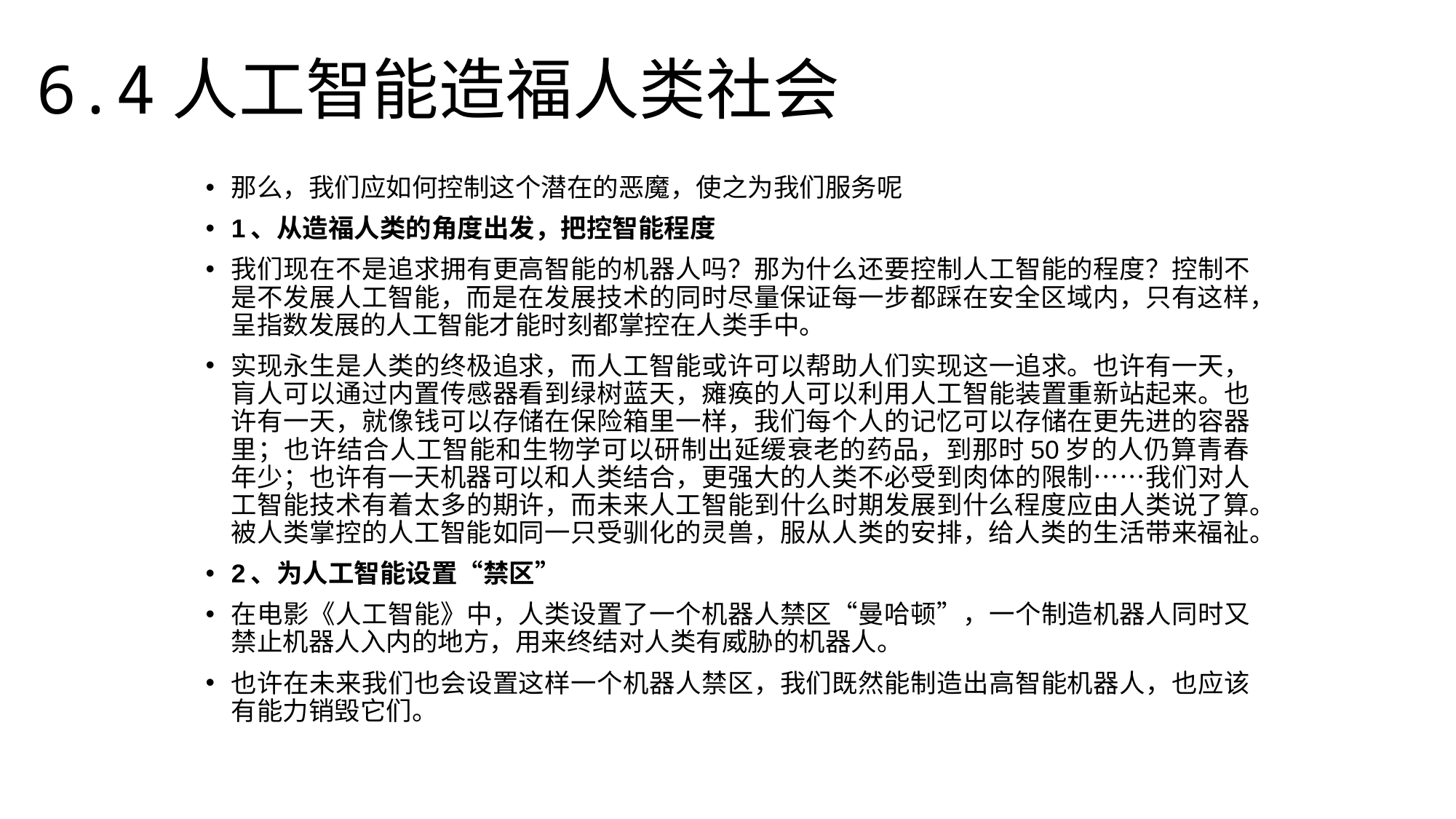

6.4人工智能造福人类社会

那么，我们应如何控制这个潜在的恶魔，使之为我们服务呢
1、从造福人类的角度出发，把控智能程度
我们现在不是追求拥有更高智能的机器人吗？那为什么还要控制人工智能的程度？控制不是不发展人工智能，而是在发展技术的同时尽量保证每一步都踩在安全区域内，只有这样，呈指数发展的人工智能才能时刻都掌控在人类手中。
实现永生是人类的终极追求，而人工智能或许可以帮助人们实现这一追求。也许有一天，肓人可以通过内置传感器看到绿树蓝天，瘫痪的人可以利用人工智能装置重新站起来。也许有一天，就像钱可以存储在保险箱里一样，我们每个人的记忆可以存储在更先进的容器里；也许结合人工智能和生物学可以研制出延缓衰老的药品，到那时50岁的人仍算青春年少；也许有一天机器可以和人类结合，更强大的人类不必受到肉体的限制……我们对人工智能技术有着太多的期许，而未来人工智能到什么时期发展到什么程度应由人类说了算。被人类掌控的人工智能如同一只受驯化的灵兽，服从人类的安排，给人类的生活带来福祉。
2、为人工智能设置“禁区”
在电影《人工智能》中，人类设置了一个机器人禁区“曼哈顿”，一个制造机器人同时又禁止机器人入内的地方，用来终结对人类有威胁的机器人。
也许在未来我们也会设置这样一个机器人禁区，我们既然能制造出高智能机器人，也应该有能力销毁它们。